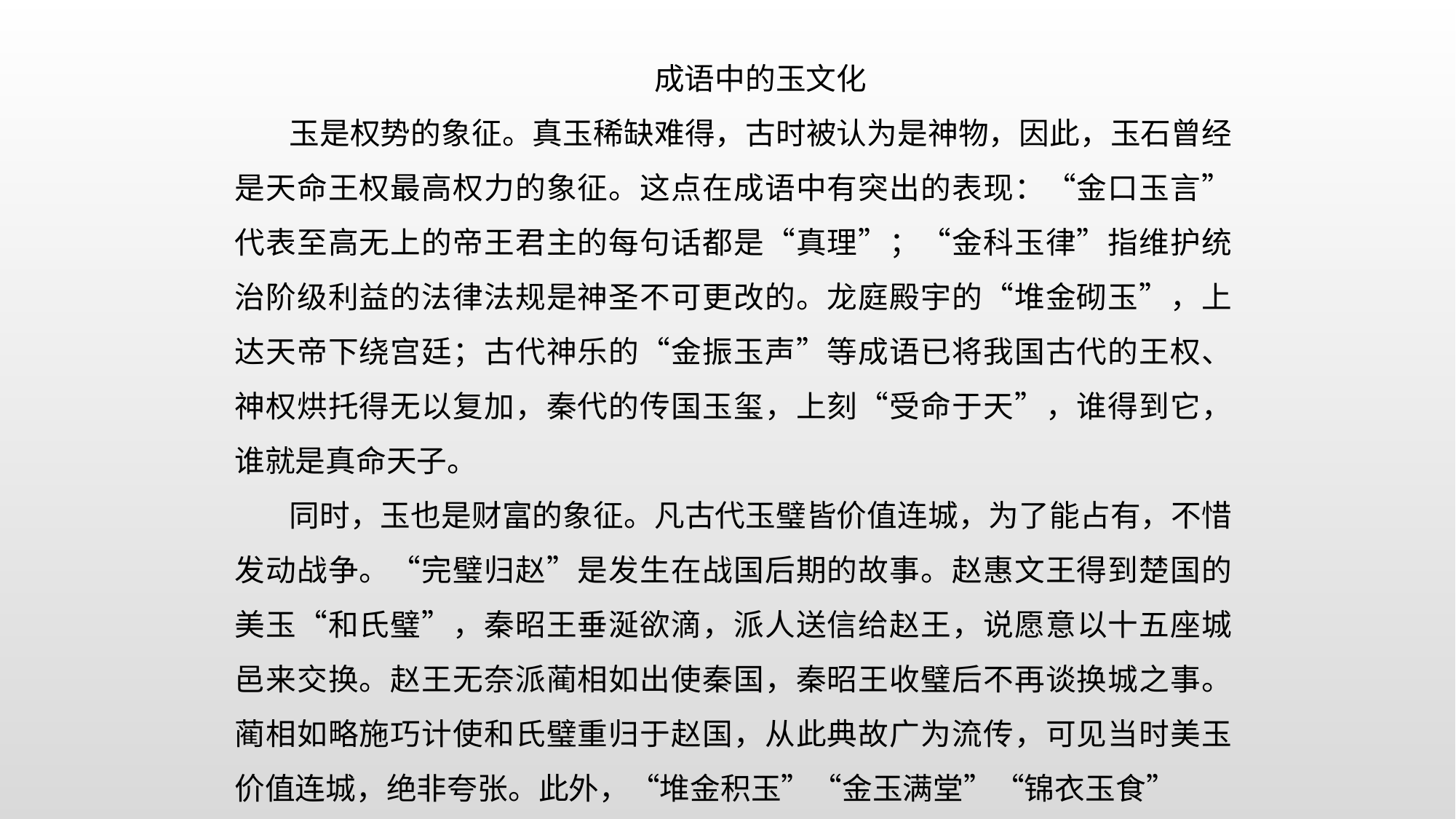

成语中的玉文化
玉是权势的象征。真玉稀缺难得，古时被认为是神物，因此，玉石曾经是天命王权最高权力的象征。这点在成语中有突出的表现：“金口玉言”代表至高无上的帝王君主的每句话都是“真理”；“金科玉律”指维护统治阶级利益的法律法规是神圣不可更改的。龙庭殿宇的“堆金砌玉”，上达天帝下绕宫廷；古代神乐的“金振玉声”等成语已将我国古代的王权、神权烘托得无以复加，秦代的传国玉玺，上刻“受命于天”，谁得到它，谁就是真命天子。
同时，玉也是财富的象征。凡古代玉璧皆价值连城，为了能占有，不惜发动战争。“完璧归赵”是发生在战国后期的故事。赵惠文王得到楚国的美玉“和氏璧”，秦昭王垂涎欲滴，派人送信给赵王，说愿意以十五座城邑来交换。赵王无奈派蔺相如出使秦国，秦昭王收璧后不再谈换城之事。蔺相如略施巧计使和氏璧重归于赵国，从此典故广为流传，可见当时美玉价值连城，绝非夸张。此外，“堆金积玉”“金玉满堂”“锦衣玉食”